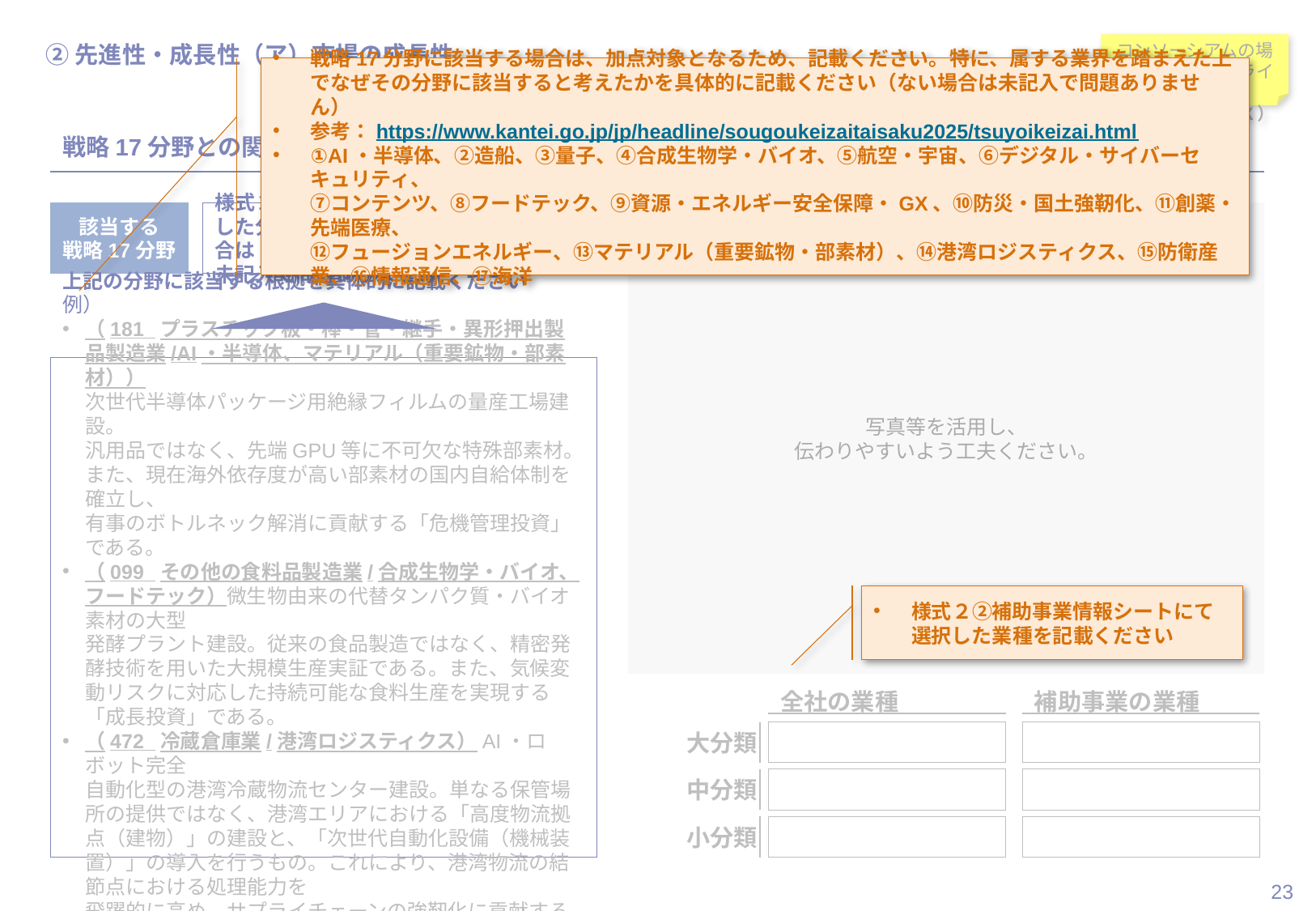

当スライドは作成任意
（戦略17分野での
加点を希望の場合は
必須）
#
②先進性・成長性（ア）市場の成長性
コンソーシアムの場合、各社毎にスライド作成
（株式会社XXXX）
戦略17分野に該当する場合は、加点対象となるため、記載ください。特に、属する業界を踏まえた上でなぜその分野に該当すると考えたかを具体的に記載ください（ない場合は未記入で問題ありません）
参考：https://www.kantei.go.jp/jp/headline/sougoukeizaitaisaku2025/tsuyoikeizai.html
①AI・半導体、②造船、③量子、④合成生物学・バイオ、⑤航空・宇宙、⑥デジタル・サイバーセキュリティ、
⑦コンテンツ、⑧フードテック、⑨資源・エネルギー安全保障・GX、⑩防災・国土強靭化、⑪創薬・先端医療、
⑫フュージョンエネルギー、⑬マテリアル（重要鉱物・部素材）、⑭港湾ロジスティクス、⑮防衛産業、⑯情報通信、⑰海洋
戦略17分野との関わり
該当する
戦略17分野
様式２_②補助事業情報シートにて選択した分野を記載ください。該当しない場合は
未記入で問題ありません
写真等を活用し、
伝わりやすいよう工夫ください。

上記の分野に該当する根拠を具体的に記載ください
例）
（181_プラスチック板・棒・管・継手・異形押出製品製造業/AI・半導体、マテリアル（重要鉱物・部素材））
次世代半導体パッケージ用絶縁フィルムの量産工場建設。
汎用品ではなく、先端GPU等に不可欠な特殊部素材。また、現在海外依存度が高い部素材の国内自給体制を確立し、
有事のボトルネック解消に貢献する「危機管理投資」である。
（099_その他の食料品製造業/合成生物学・バイオ、フードテック）微生物由来の代替タンパク質・バイオ素材の大型
発酵プラント建設。従来の食品製造ではなく、精密発酵技術を用いた大規模生産実証である。また、気候変動リスクに対応した持続可能な食料生産を実現する「成長投資」である。
（472_冷蔵倉庫業/港湾ロジスティクス）AI・ロボット完全
自動化型の港湾冷蔵物流センター建設。単なる保管場所の提供ではなく、港湾エリアにおける「高度物流拠点（建物）」の建設と、「次世代自動化設備（機械装置）」の導入を行うもの。これにより、港湾物流の結節点における処理能力を
飛躍的に高め、サプライチェーンの強靭化に貢献する。
等
様式２②補助事業情報シートにて
選択した業種を記載ください
全社の業種
補助事業の業種
大分類

中分類

小分類